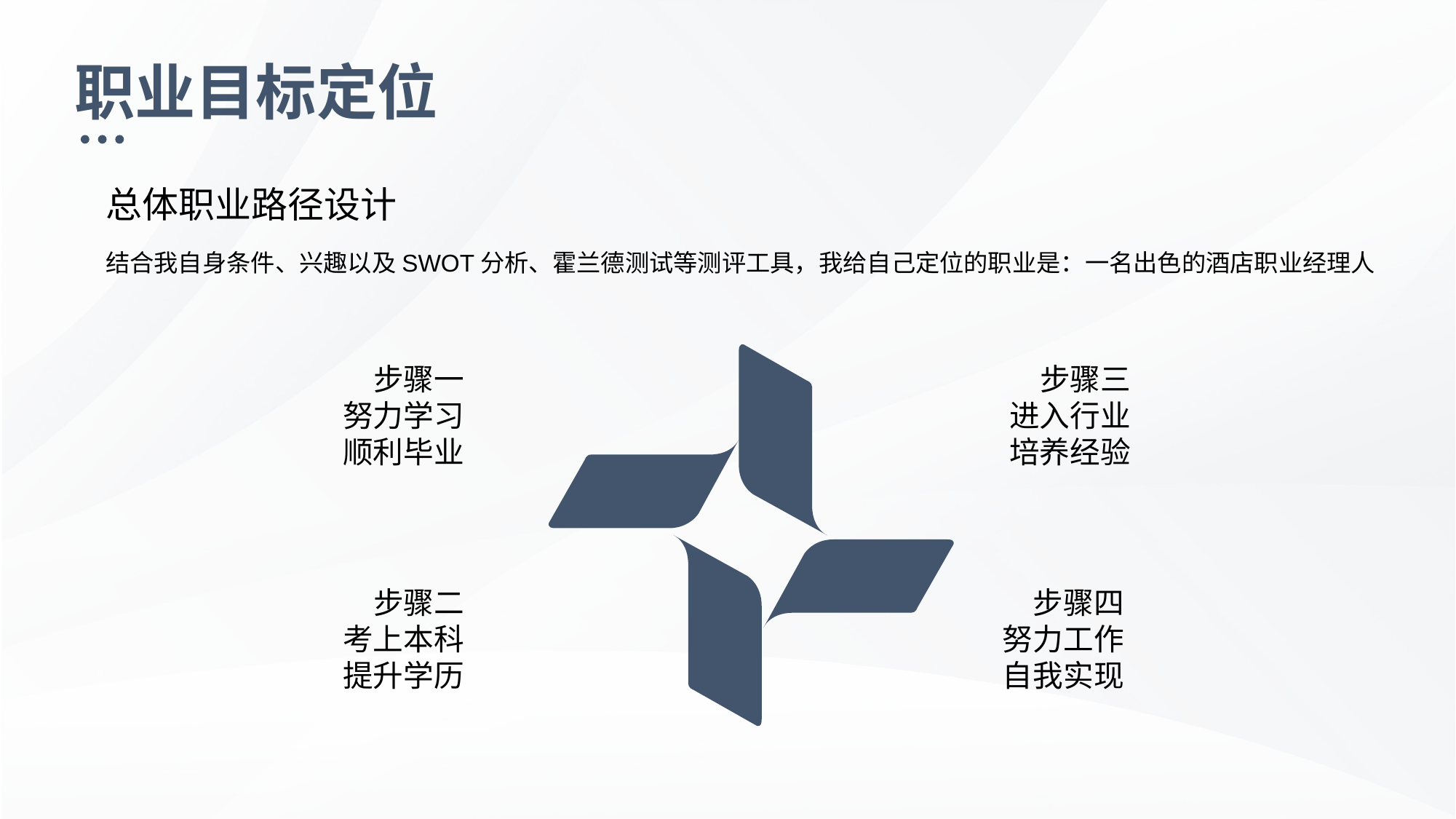

职业目标定位

总体职业路径设计
结合我自身条件、兴趣以及SWOT分析、霍兰德测试等测评工具，我给自己定位的职业是：一名出色的酒店职业经理人

步骤一
努力学习
顺利毕业
步骤三
进入行业
培养经验

步骤二
考上本科
提升学历
步骤四
努力工作
自我实现